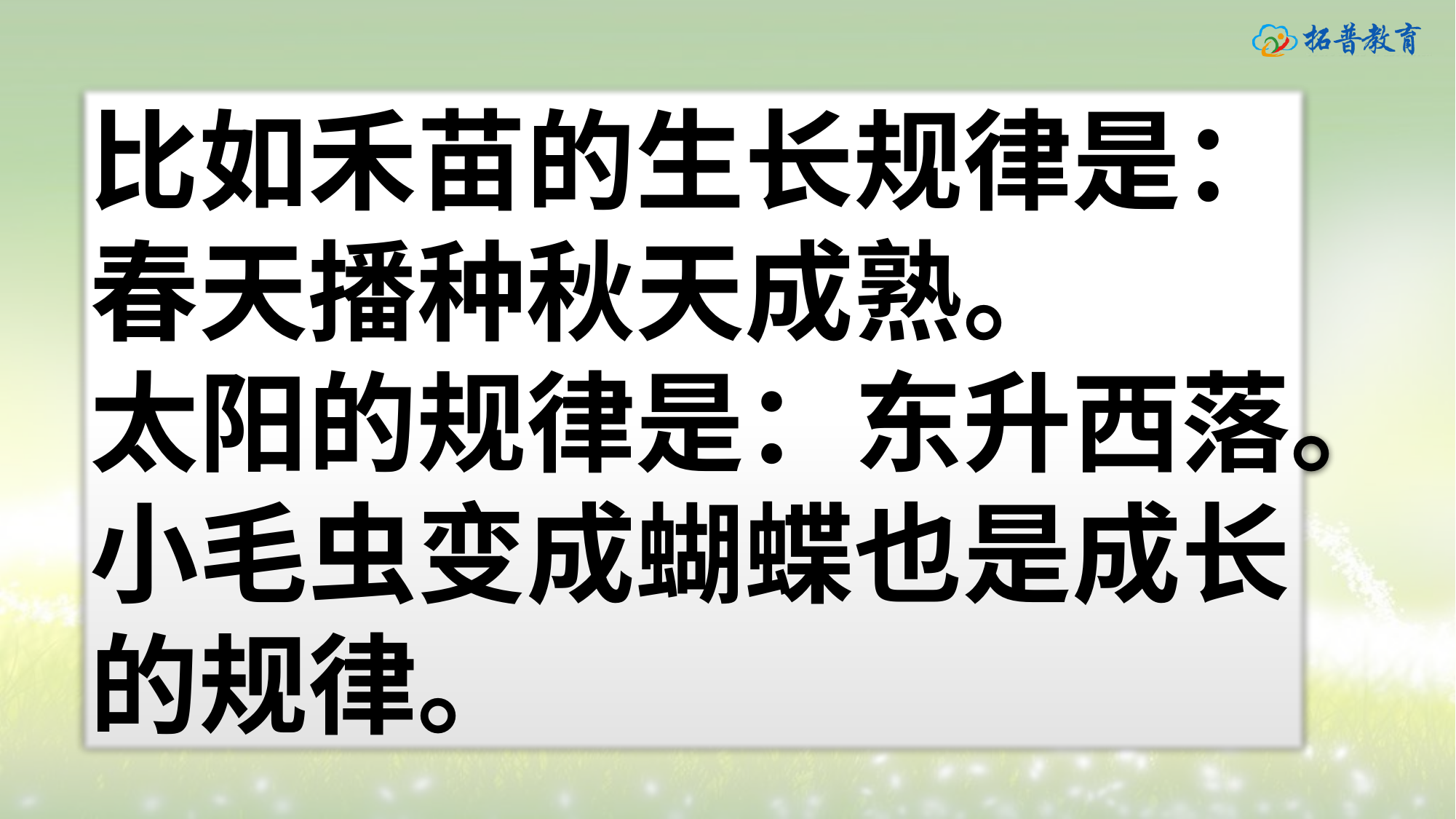

比如禾苗的生长规律是：春天播种秋天成熟。
太阳的规律是：东升西落。
小毛虫变成蝴蝶也是成长的规律。